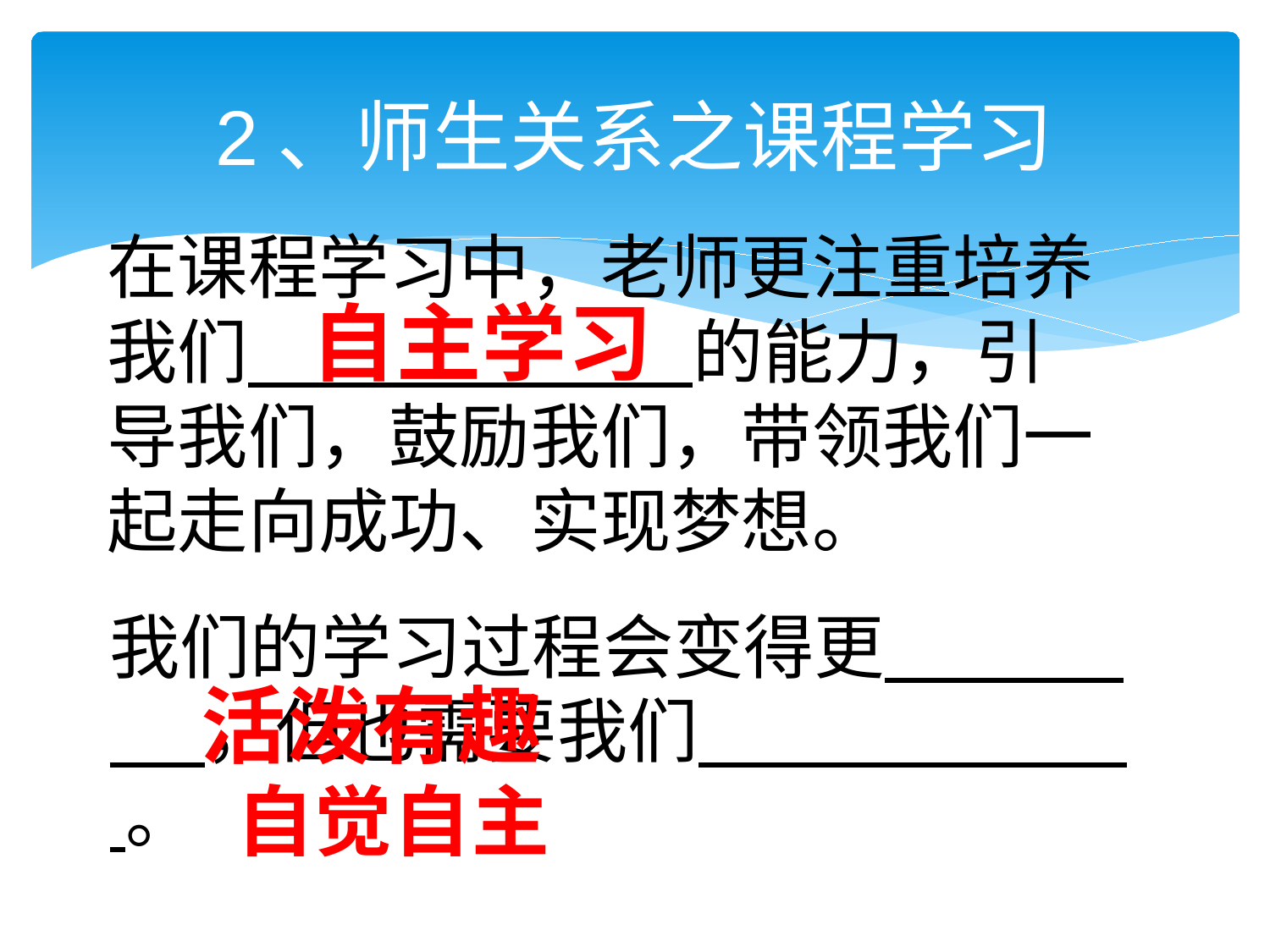

# 2、师生关系之课程学习
在课程学习中，老师更注重培养我们                            的能力，引导我们，鼓励我们，带领我们一起走向成功、实现梦想。
自主学习
我们的学习过程会变得更                      ，但也需要我们                             。
活泼有趣
自觉自主